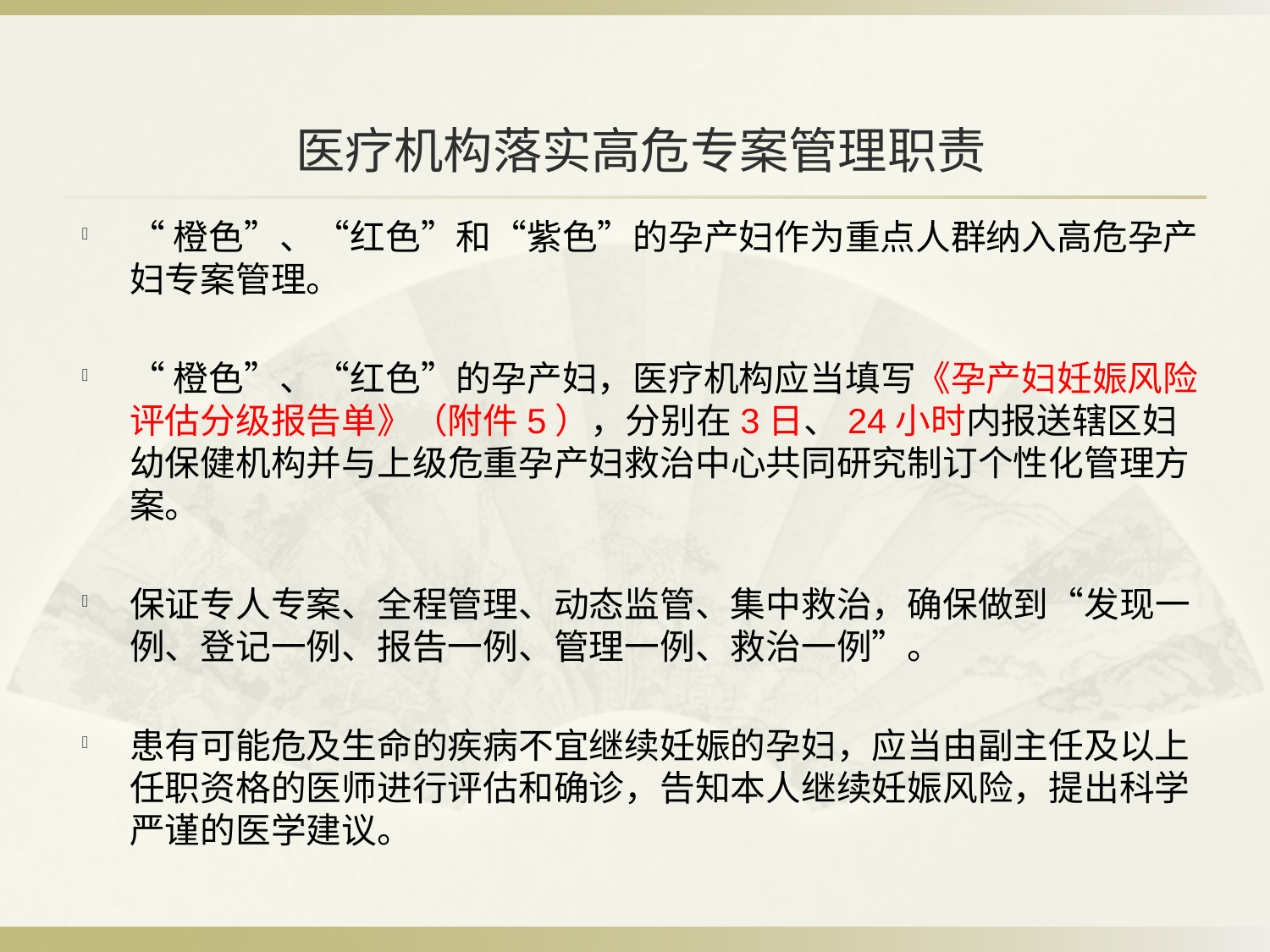

# 医疗机构落实高危专案管理职责
“橙色”、“红色”和“紫色”的孕产妇作为重点人群纳入高危孕产妇专案管理。

“橙色”、“红色”的孕产妇，医疗机构应当填写《孕产妇妊娠风险评估分级报告单》（附件5），分别在3日、24小时内报送辖区妇幼保健机构并与上级危重孕产妇救治中心共同研究制订个性化管理方案。

保证专人专案、全程管理、动态监管、集中救治，确保做到“发现一例、登记一例、报告一例、管理一例、救治一例”。

患有可能危及生命的疾病不宜继续妊娠的孕妇，应当由副主任及以上任职资格的医师进行评估和确诊，告知本人继续妊娠风险，提出科学严谨的医学建议。